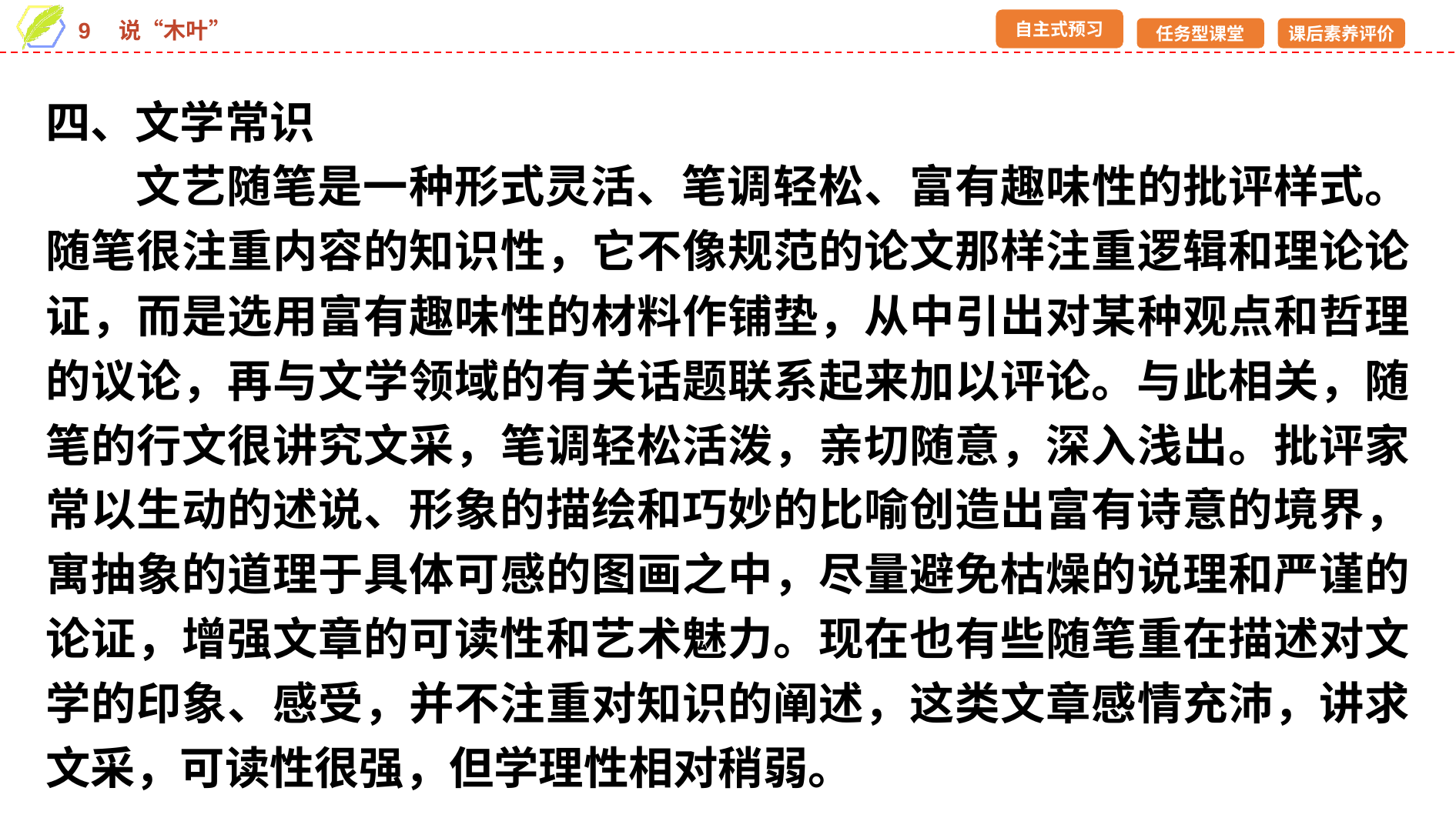

四、文学常识
文艺随笔是一种形式灵活、笔调轻松、富有趣味性的批评样式。随笔很注重内容的知识性，它不像规范的论文那样注重逻辑和理论论证，而是选用富有趣味性的材料作铺垫，从中引出对某种观点和哲理的议论，再与文学领域的有关话题联系起来加以评论。与此相关，随笔的行文很讲究文采，笔调轻松活泼，亲切随意，深入浅出。批评家常以生动的述说、形象的描绘和巧妙的比喻创造出富有诗意的境界，寓抽象的道理于具体可感的图画之中，尽量避免枯燥的说理和严谨的论证，增强文章的可读性和艺术魅力。现在也有些随笔重在描述对文学的印象、感受，并不注重对知识的阐述，这类文章感情充沛，讲求文采，可读性很强，但学理性相对稍弱。